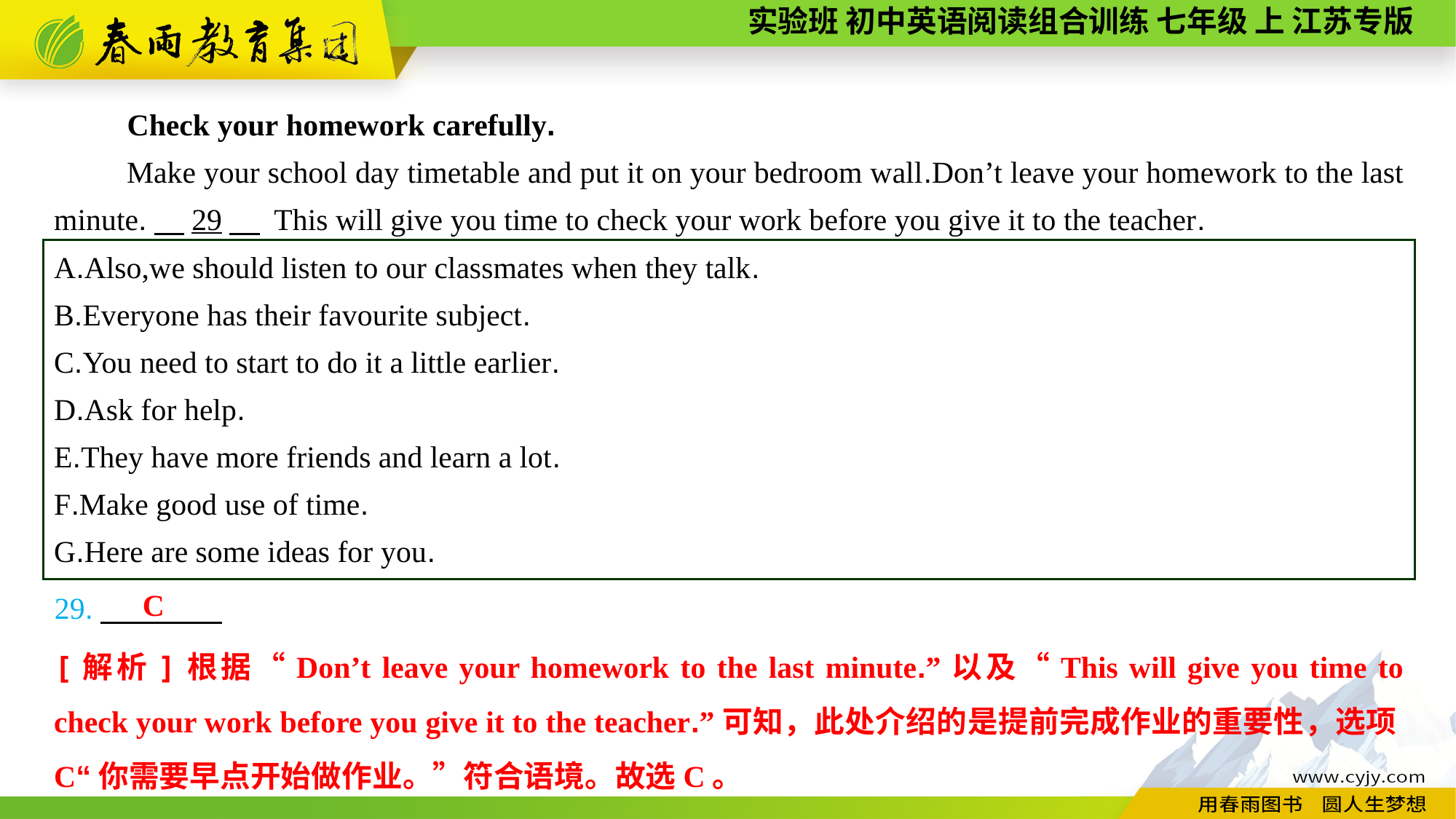

Check your homework carefully.
Make your school day timetable and put it on your bedroom wall.Don’t leave your homework to the last minute.　29　 This will give you time to check your work before you give it to the teacher.
A.Also,we should listen to our classmates when they talk.
B.Everyone has their favourite subject.
C.You need to start to do it a little earlier.
D.Ask for help.
E.They have more friends and learn a lot.
F.Make good use of time.
G.Here are some ideas for you.

C
29.
[解析]根据“Don’t leave your homework to the last minute.”以及“This will give you time to check your work before you give it to the teacher.”可知，此处介绍的是提前完成作业的重要性，选项C“你需要早点开始做作业。”符合语境。故选C。